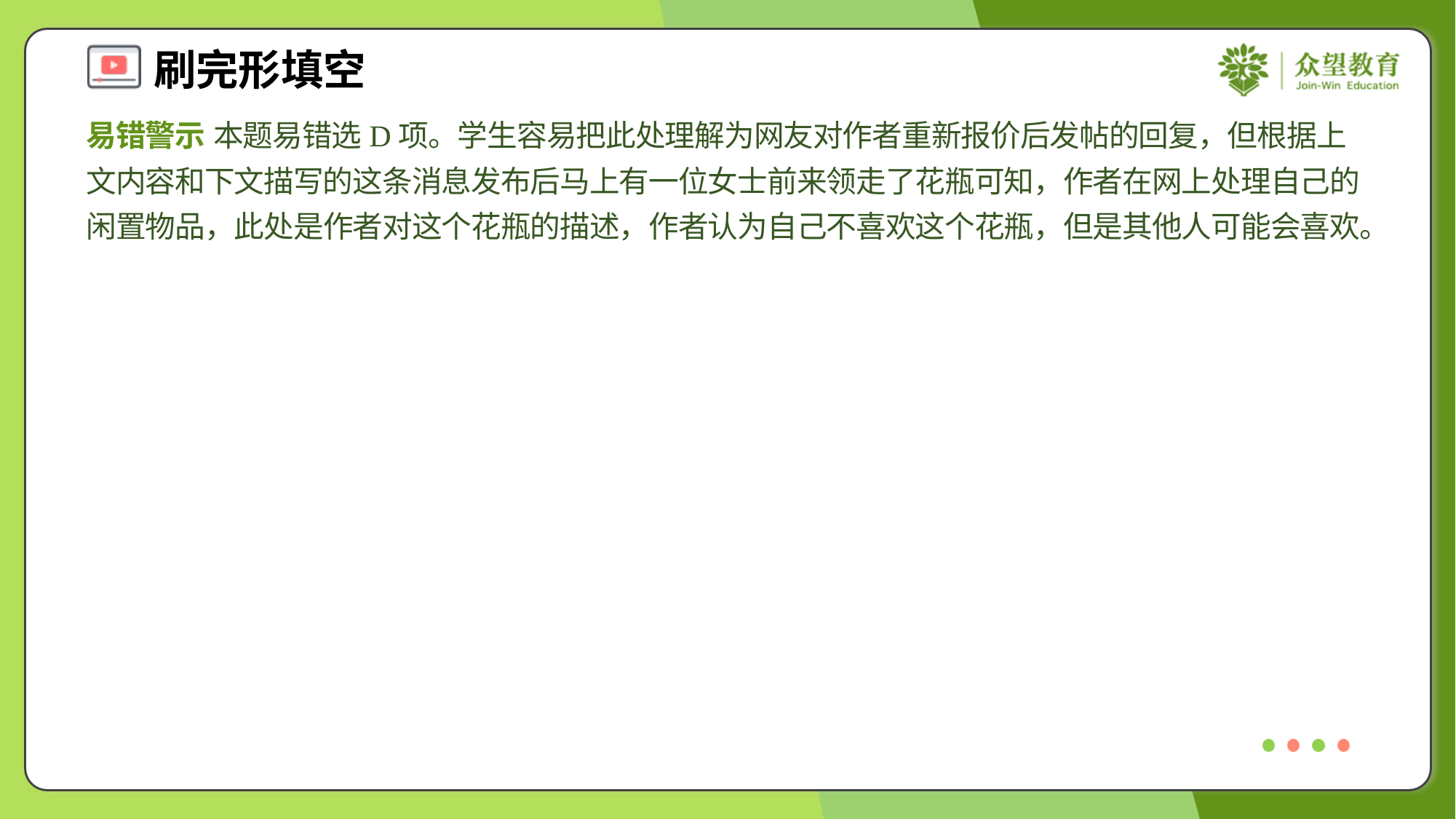

易错警示 本题易错选D项。学生容易把此处理解为网友对作者重新报价后发帖的回复，但根据上文内容和下文描写的这条消息发布后马上有一位女士前来领走了花瓶可知，作者在网上处理自己的闲置物品，此处是作者对这个花瓶的描述，作者认为自己不喜欢这个花瓶，但是其他人可能会喜欢。